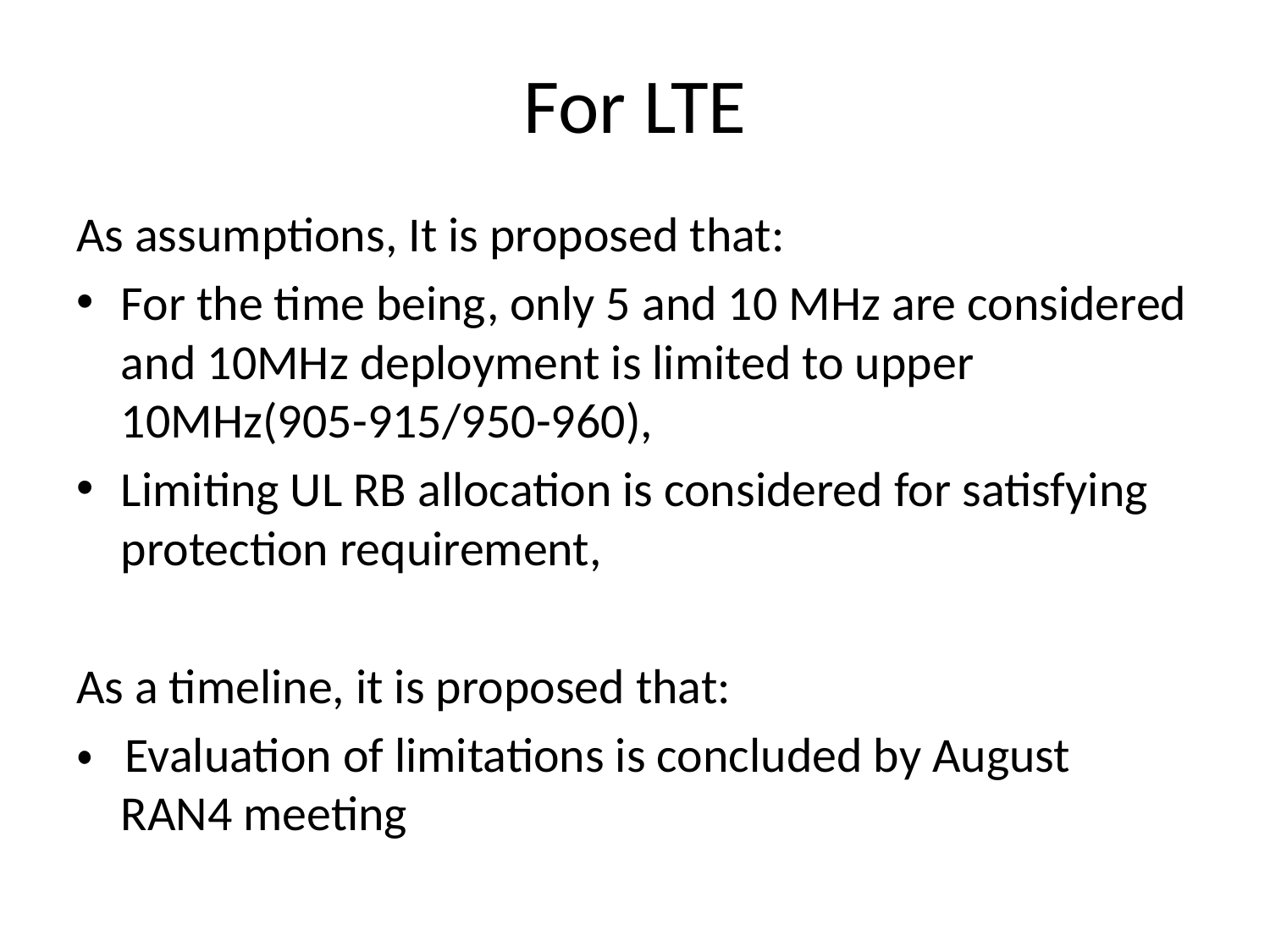

# For LTE
As assumptions, It is proposed that:
For the time being, only 5 and 10 MHz are considered and 10MHz deployment is limited to upper 10MHz(905-915/950-960),
Limiting UL RB allocation is considered for satisfying protection requirement,

As a timeline, it is proposed that:
・  Evaluation of limitations is concluded by August RAN4 meeting